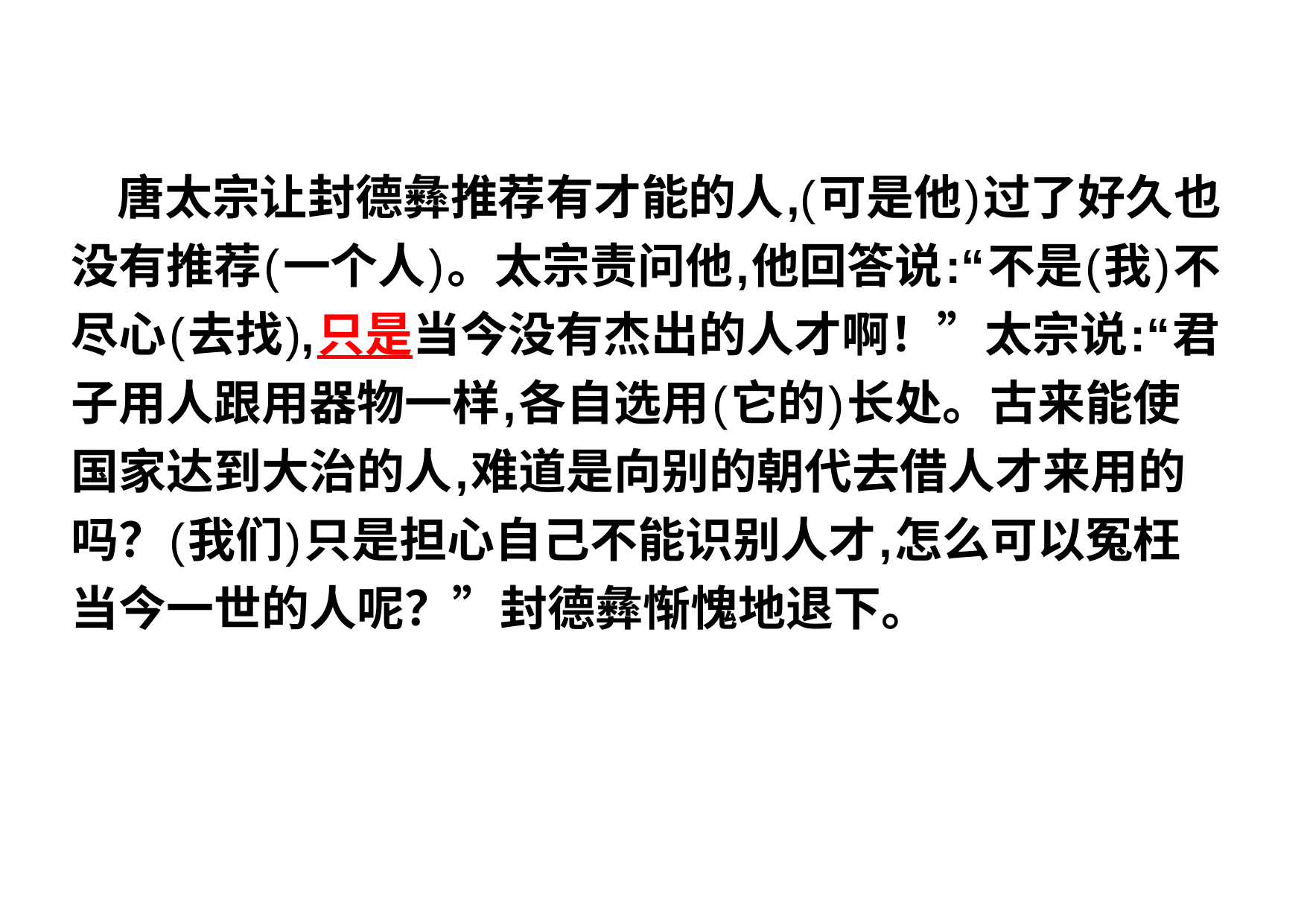

唐太宗让封德彝推荐有才能的人,(可是他)过了好久也没有推荐(一个人)。太宗责问他,他回答说:“不是(我)不尽心(去找),只是当今没有杰出的人才啊！”太宗说:“君子用人跟用器物一样,各自选用(它的)长处。古来能使国家达到大治的人,难道是向别的朝代去借人才来用的吗？(我们)只是担心自己不能识别人才,怎么可以冤枉当今一世的人呢？”封德彝惭愧地退下。